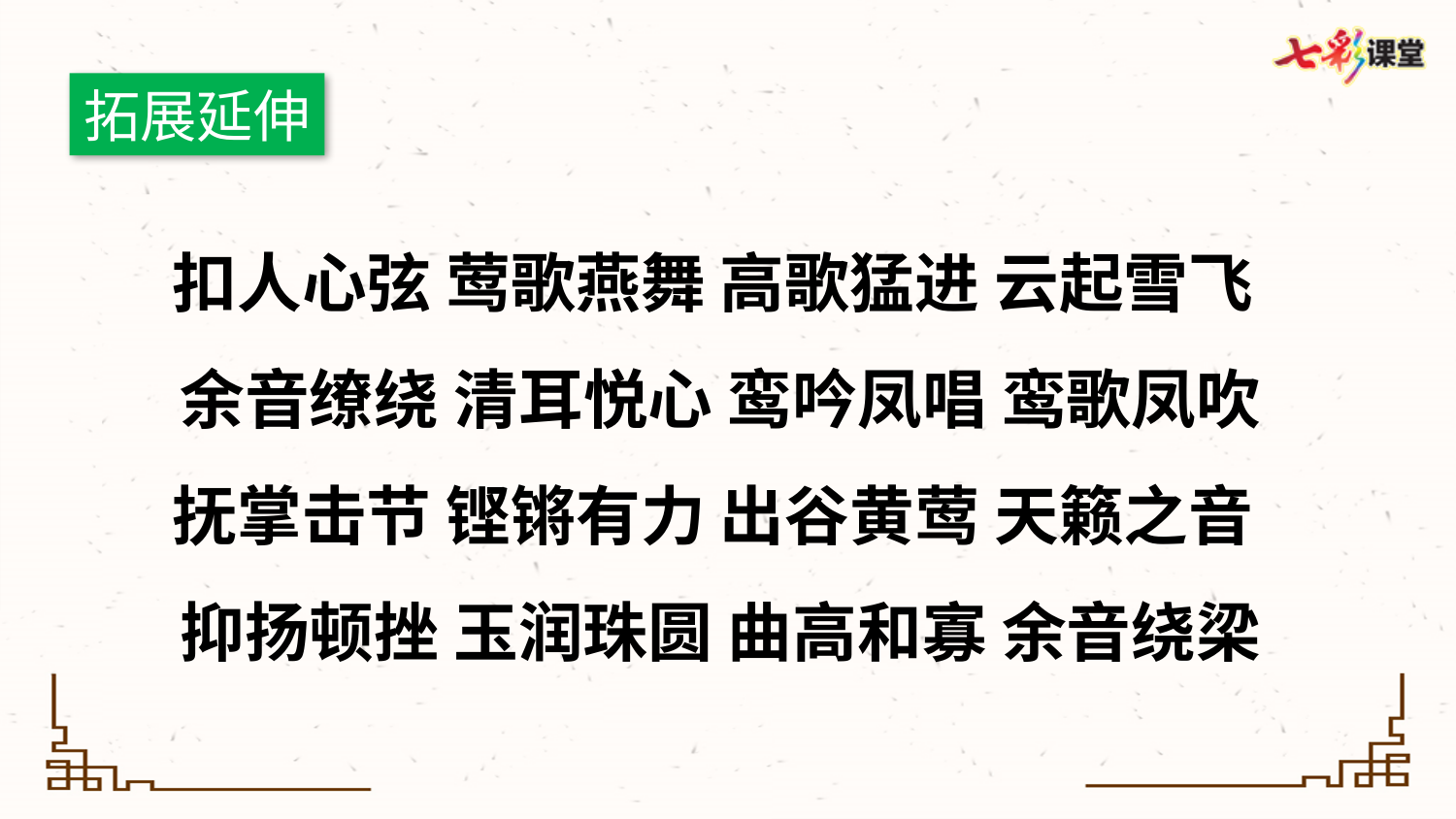

拓展延伸
扣人心弦 莺歌燕舞 高歌猛进 云起雪飞
余音缭绕 清耳悦心 鸾吟凤唱 鸾歌凤吹
抚掌击节 铿锵有力 出谷黄莺 天籁之音
抑扬顿挫 玉润珠圆 曲高和寡 余音绕梁